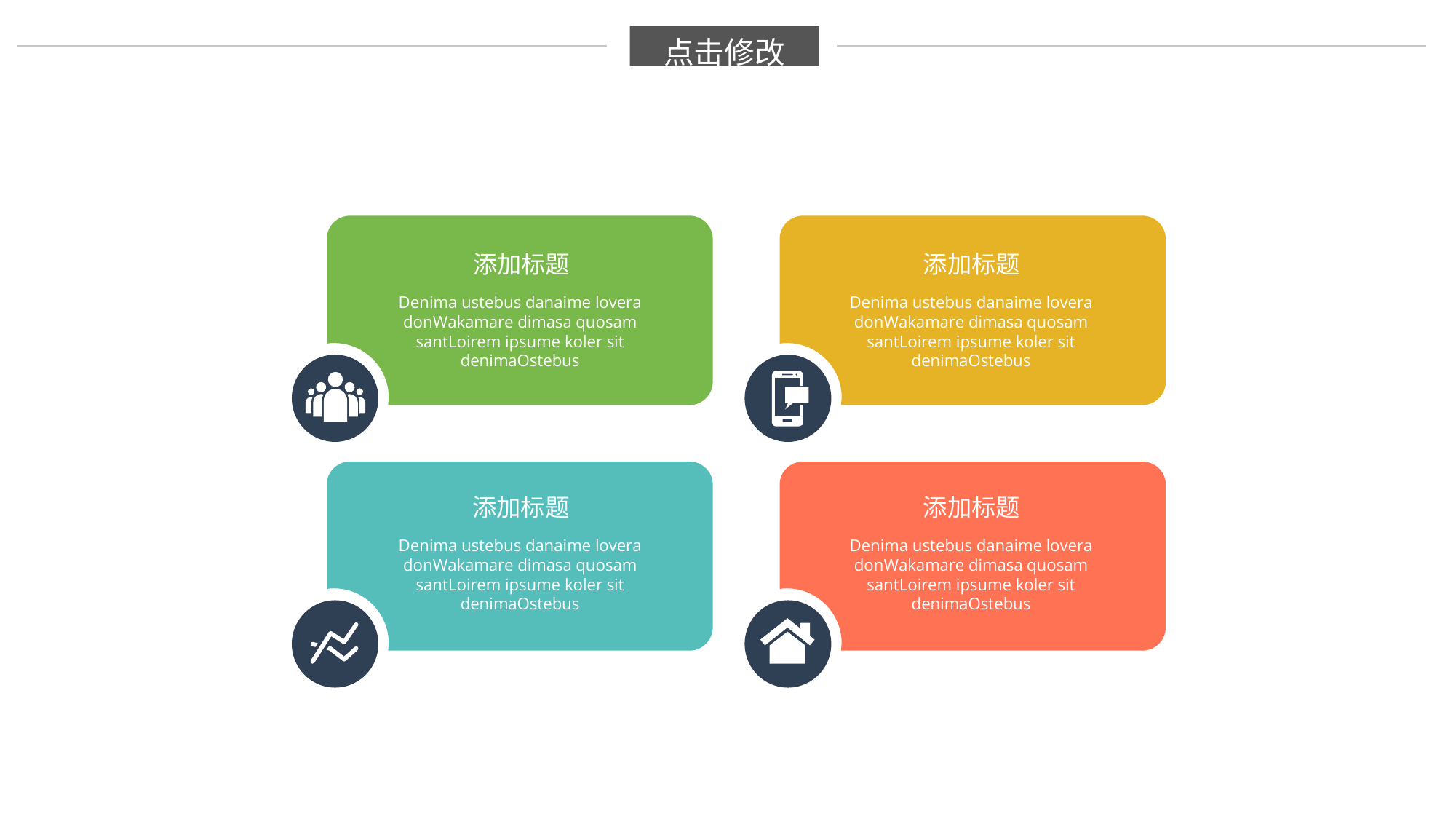

点击修改

添加标题
Denima ustebus danaime lovera donWakamare dimasa quosam santLoirem ipsume koler sit denimaOstebus
添加标题
Denima ustebus danaime lovera donWakamare dimasa quosam santLoirem ipsume koler sit denimaOstebus

添加标题
Denima ustebus danaime lovera donWakamare dimasa quosam santLoirem ipsume koler sit denimaOstebus
添加标题
Denima ustebus danaime lovera donWakamare dimasa quosam santLoirem ipsume koler sit denimaOstebus